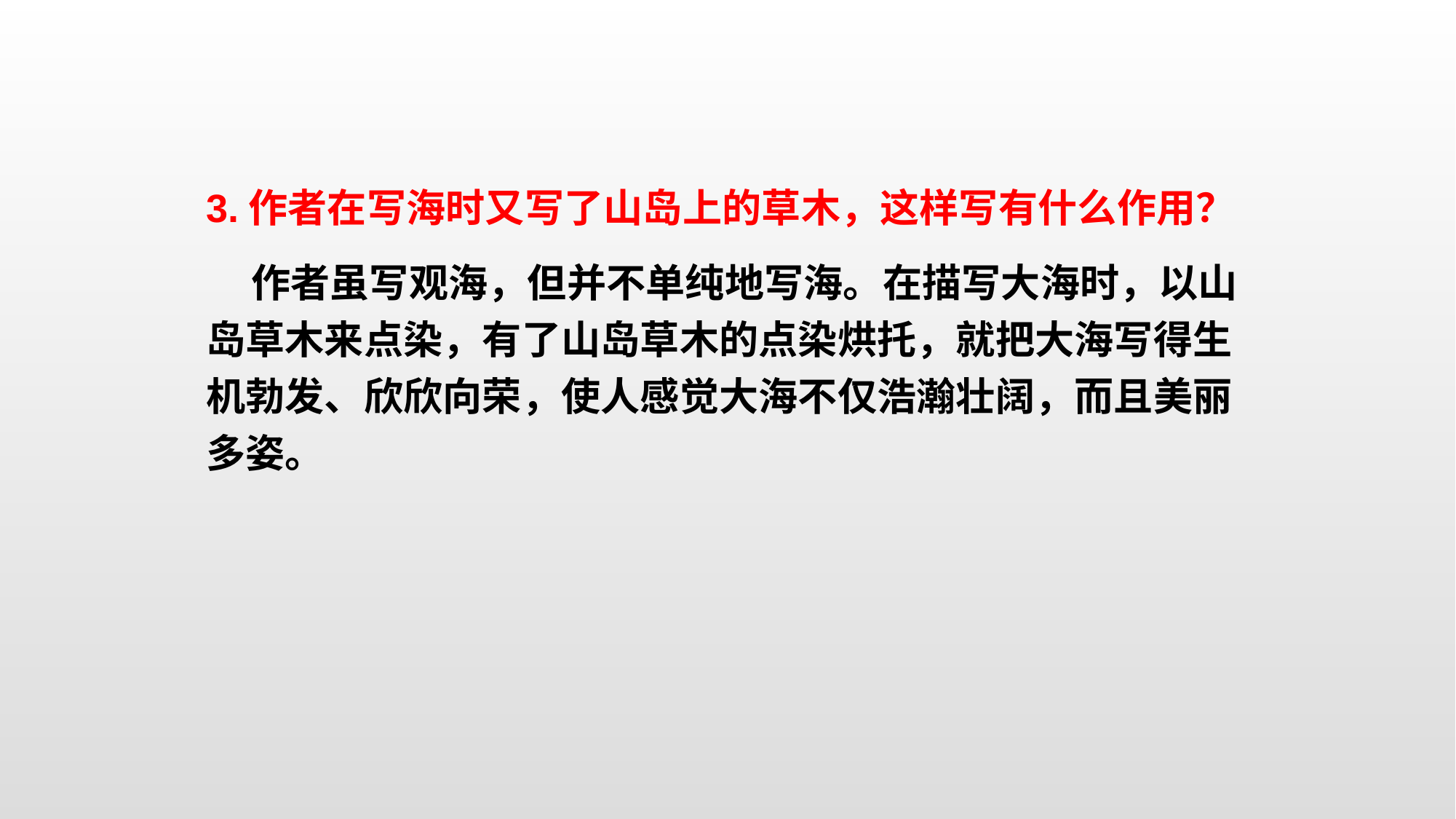

3.作者在写海时又写了山岛上的草木，这样写有什么作用？
    作者虽写观海，但并不单纯地写海。在描写大海时，以山岛草木来点染，有了山岛草木的点染烘托，就把大海写得生机勃发、欣欣向荣，使人感觉大海不仅浩瀚壮阔，而且美丽多姿。